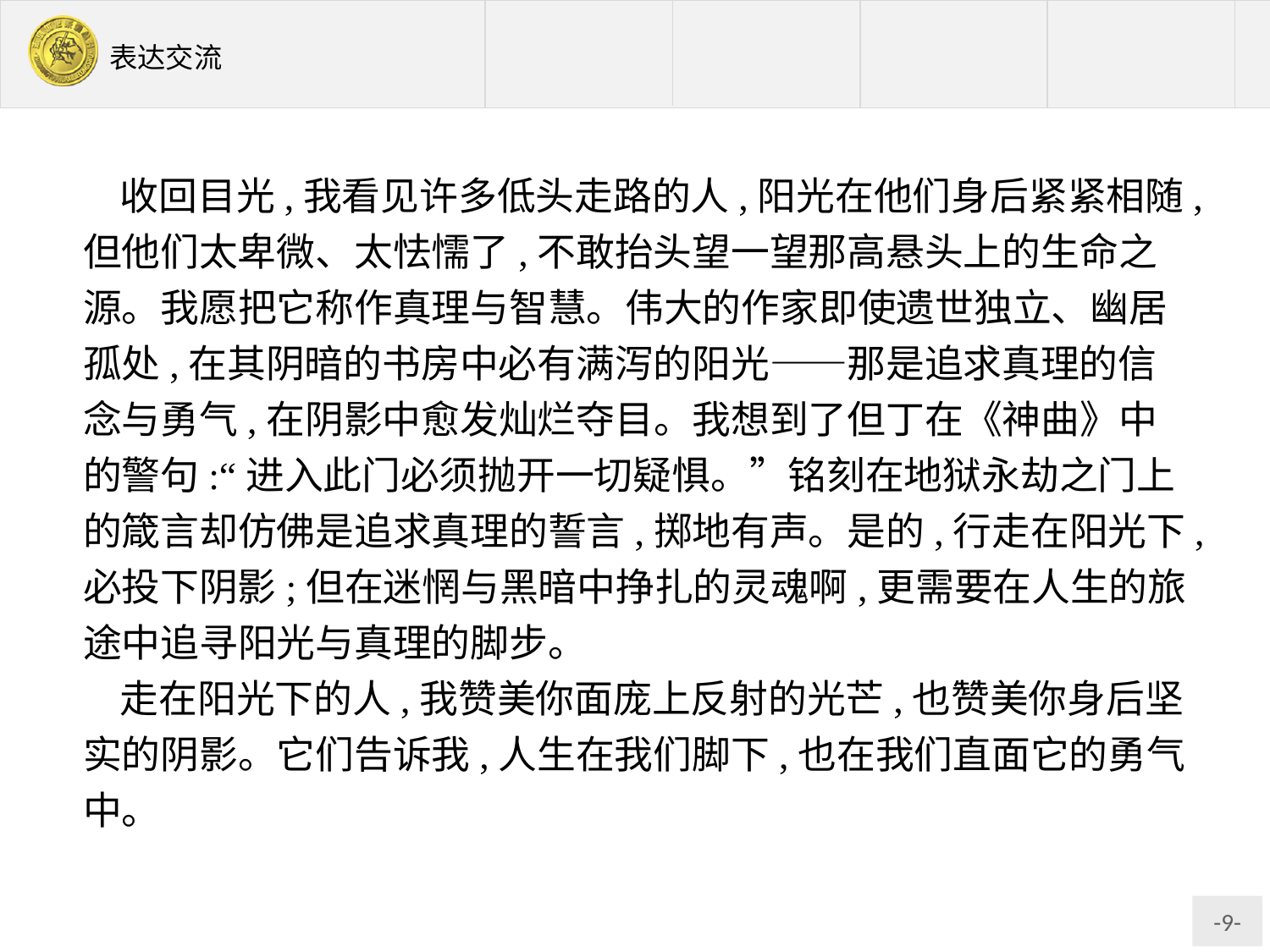

收回目光,我看见许多低头走路的人,阳光在他们身后紧紧相随,但他们太卑微、太怯懦了,不敢抬头望一望那高悬头上的生命之源。我愿把它称作真理与智慧。伟大的作家即使遗世独立、幽居孤处,在其阴暗的书房中必有满泻的阳光——那是追求真理的信念与勇气,在阴影中愈发灿烂夺目。我想到了但丁在《神曲》中的警句:“进入此门必须抛开一切疑惧。”铭刻在地狱永劫之门上的箴言却仿佛是追求真理的誓言,掷地有声。是的,行走在阳光下,必投下阴影;但在迷惘与黑暗中挣扎的灵魂啊,更需要在人生的旅途中追寻阳光与真理的脚步。
走在阳光下的人,我赞美你面庞上反射的光芒,也赞美你身后坚实的阴影。它们告诉我,人生在我们脚下,也在我们直面它的勇气中。